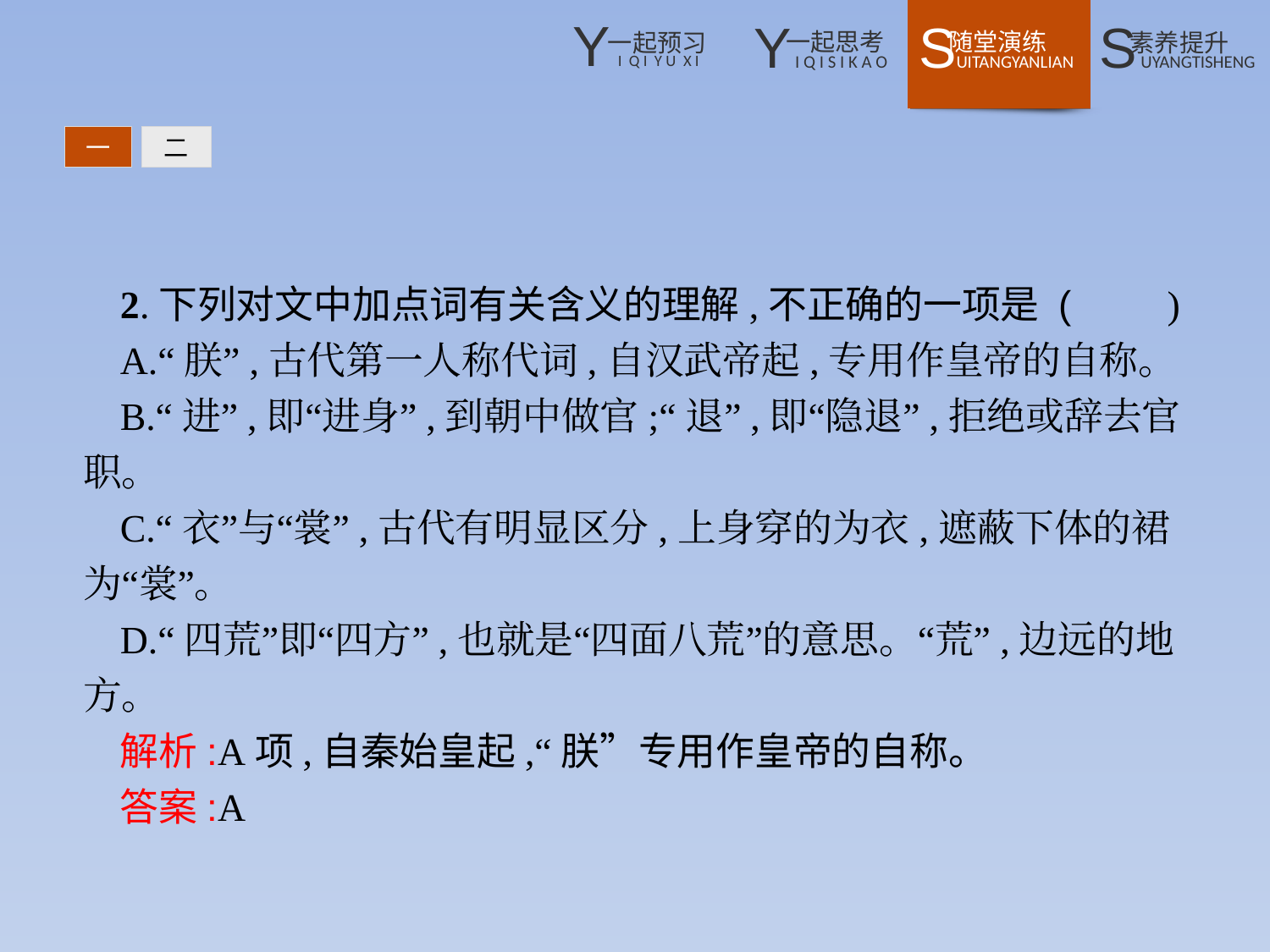

一
二
2.下列对文中加点词有关含义的理解,不正确的一项是 (　　)
A.“朕”,古代第一人称代词,自汉武帝起,专用作皇帝的自称。
B.“进”,即“进身”,到朝中做官;“退”,即“隐退”,拒绝或辞去官职。
C.“衣”与“裳”,古代有明显区分,上身穿的为衣,遮蔽下体的裙为“裳”。
D.“四荒”即“四方”,也就是“四面八荒”的意思。“荒”,边远的地方。
解析:A项,自秦始皇起,“朕”专用作皇帝的自称。
答案:A